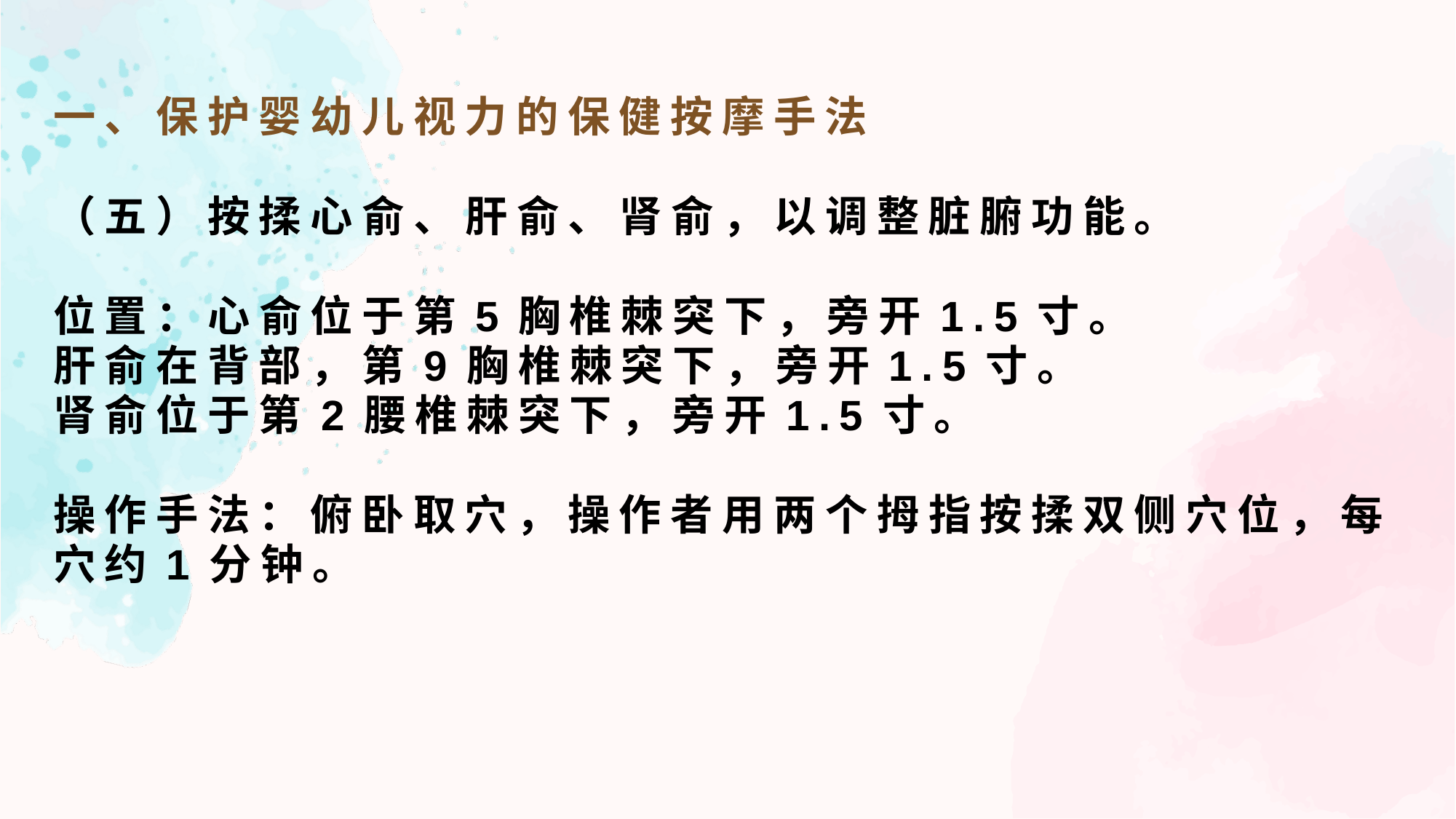

一、保护婴幼儿视力的保健按摩手法

（五）按揉心俞、肝俞、肾俞，以调整脏腑功能。

位置：心俞位于第5胸椎棘突下，旁开1.5寸。
肝俞在背部，第9胸椎棘突下，旁开1.5寸。
肾俞位于第2腰椎棘突下，旁开1.5寸。

操作手法：俯卧取穴，操作者用两个拇指按揉双侧穴位，每穴约1分钟。